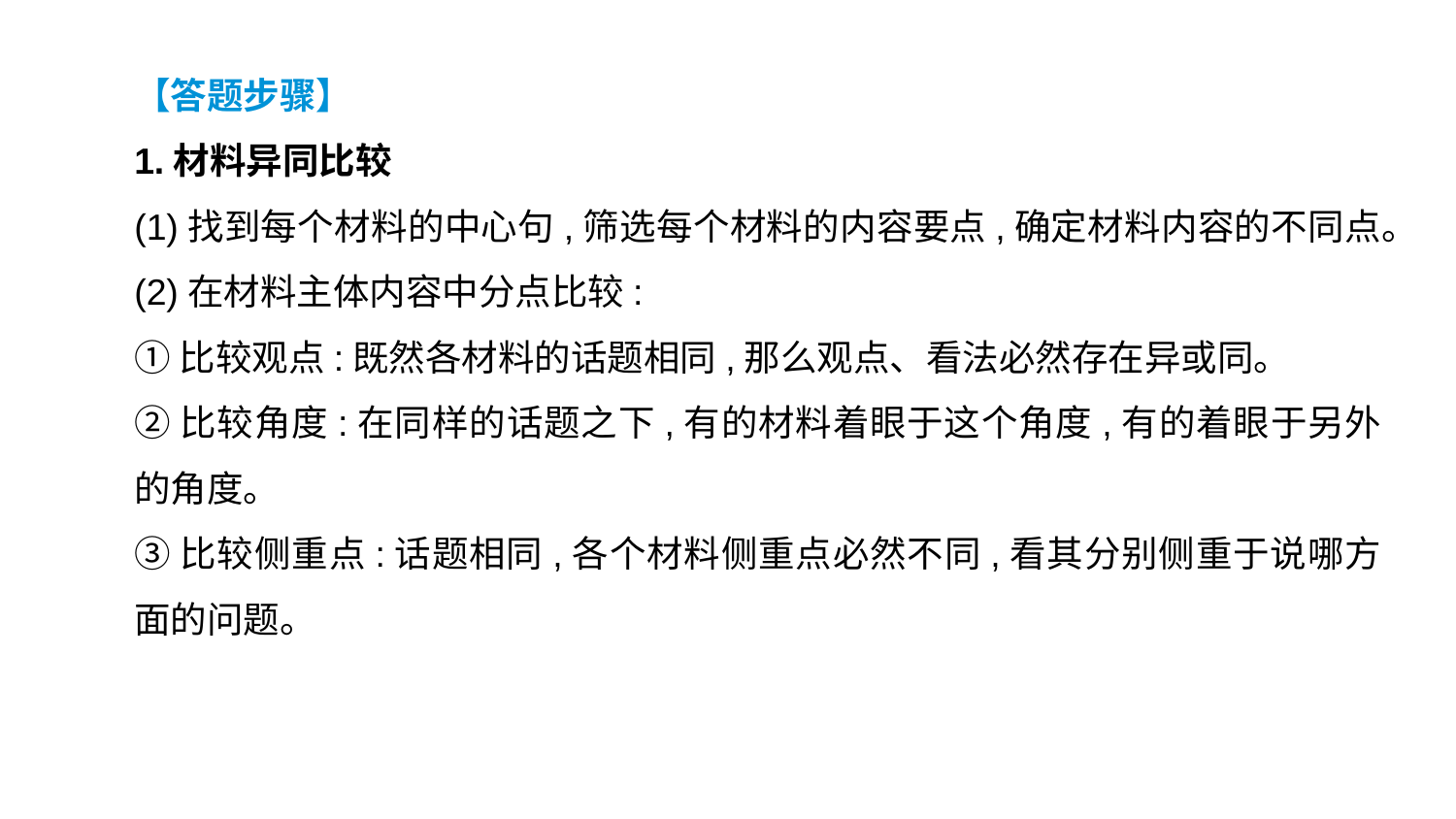

【答题步骤】
1.材料异同比较
(1)找到每个材料的中心句,筛选每个材料的内容要点,确定材料内容的不同点。
(2)在材料主体内容中分点比较:
①比较观点:既然各材料的话题相同,那么观点、看法必然存在异或同。
②比较角度:在同样的话题之下,有的材料着眼于这个角度,有的着眼于另外的角度。
③比较侧重点:话题相同,各个材料侧重点必然不同,看其分别侧重于说哪方面的问题。